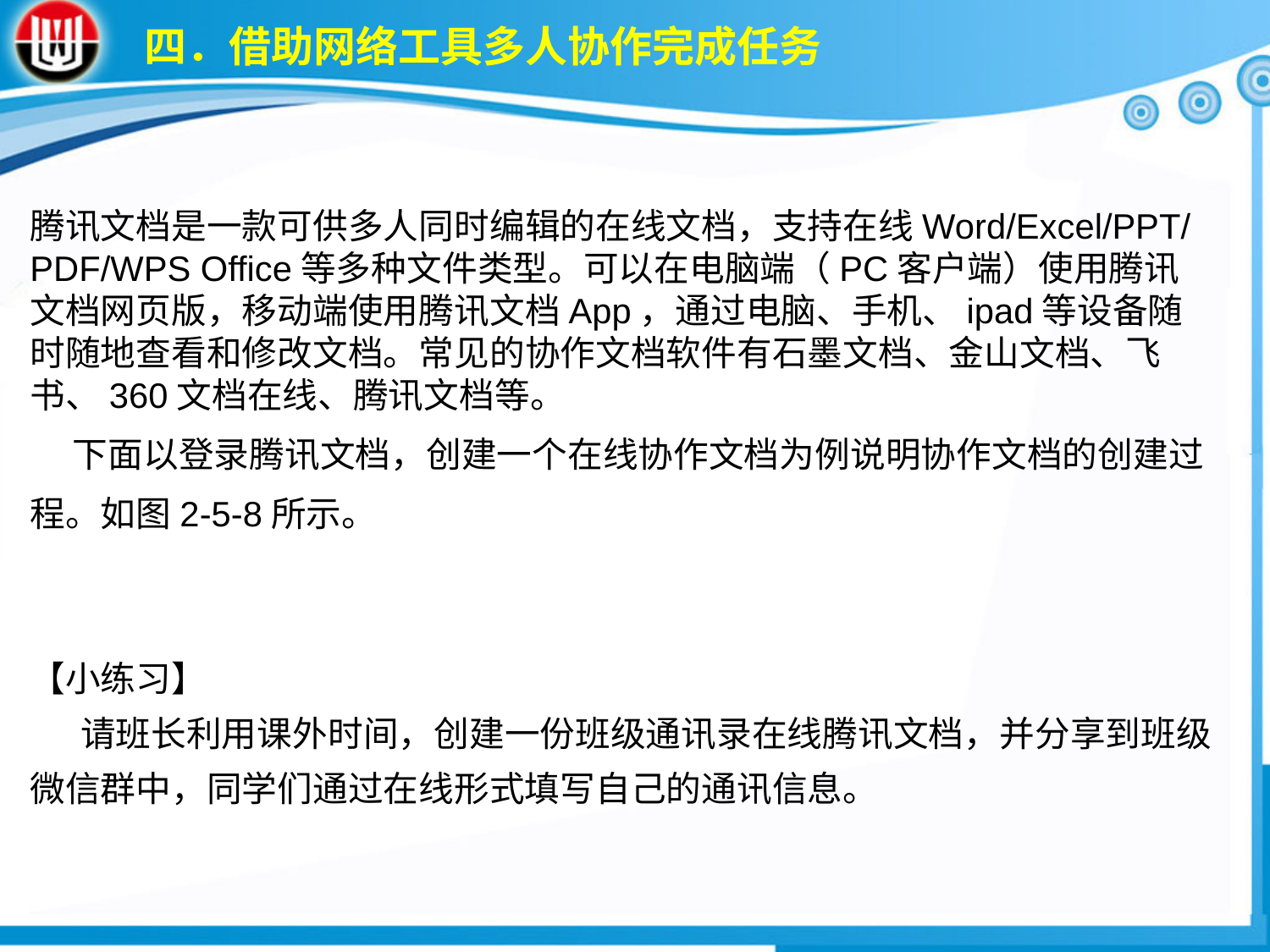

四．借助网络工具多人协作完成任务
  腾讯文档是一款可供多人同时编辑的在线文档，支持在线Word/Excel/PPT/PDF/WPS Office等多种文件类型。可以在电脑端（PC客户端）使用腾讯文档网页版，移动端使用腾讯文档App，通过电脑、手机、ipad等设备随时随地查看和修改文档。常见的协作文档软件有石墨文档、金山文档、飞书、360文档在线、腾讯文档等。  下面以登录腾讯文档，创建一个在线协作文档为例说明协作文档的创建过程。如图2-5-8所示。

【小练习】   请班长利用课外时间，创建一份班级通讯录在线腾讯文档，并分享到班级微信群中，同学们通过在线形式填写自己的通讯信息。